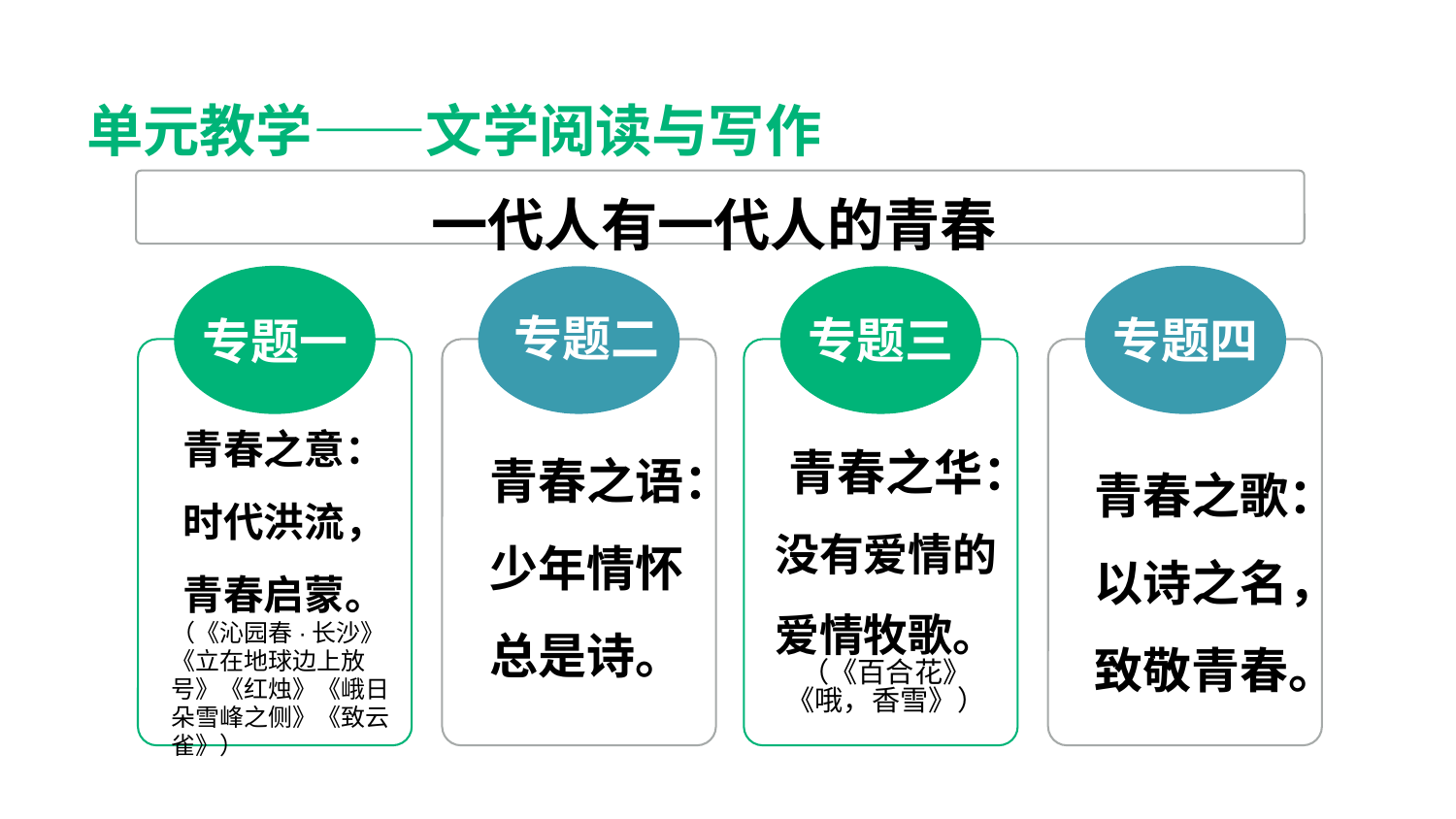

单元教学——文学阅读与写作
一代人有一代人的青春

专题一
专题二
专题三
专题四

青春之意：
时代洪流，
青春启蒙。
（《沁园春·长沙》《立在地球边上放号》《红烛》《峨日朵雪峰之侧》《致云雀》）
青春之语：
少年情怀
总是诗。
青春之华：
没有爱情的爱情牧歌。
（《百合花》《哦，香雪》）
青春之歌：
以诗之名，
致敬青春。